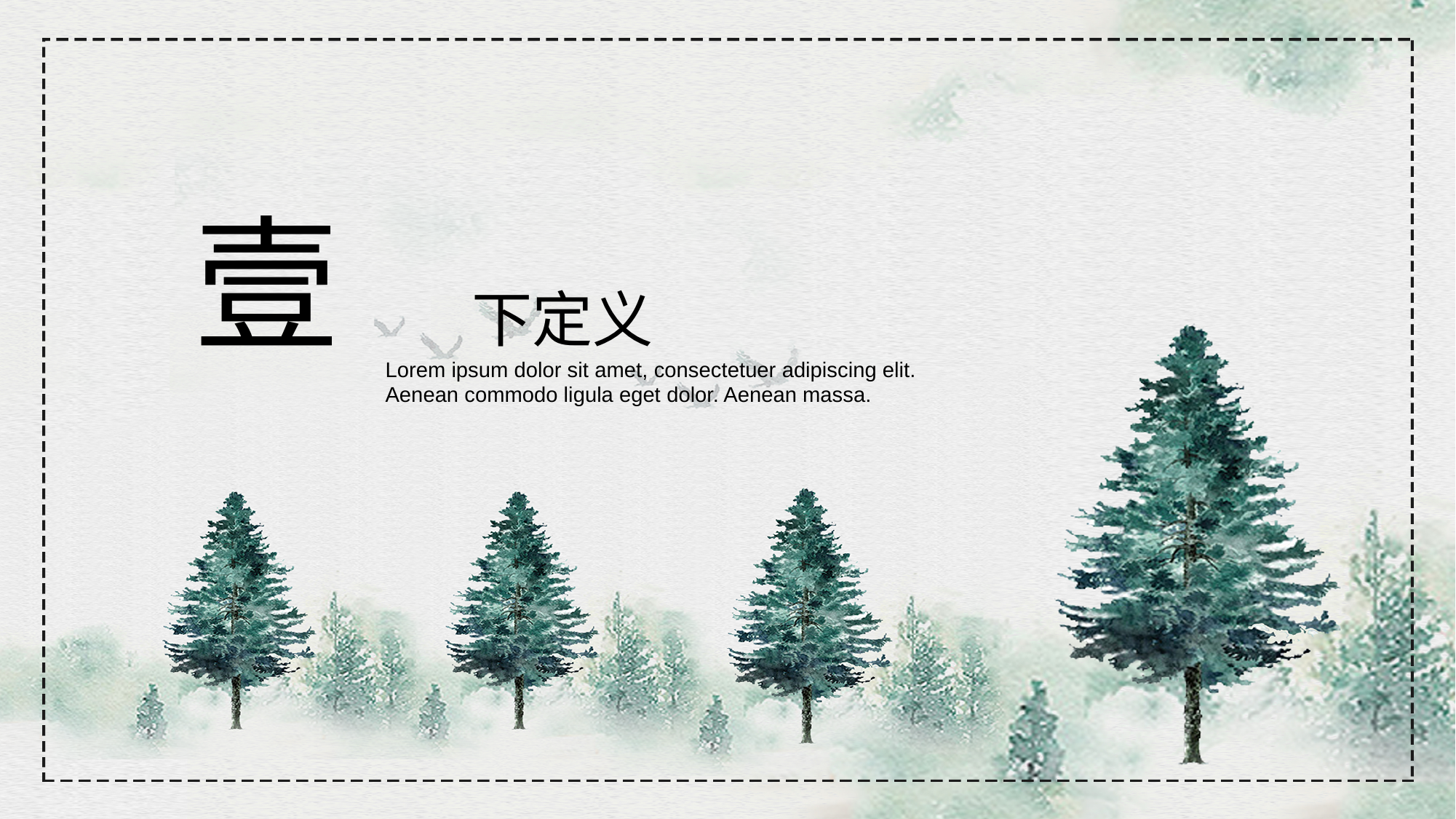

壹
下定义
Lorem ipsum dolor sit amet, consectetuer adipiscing elit.
Aenean commodo ligula eget dolor. Aenean massa.